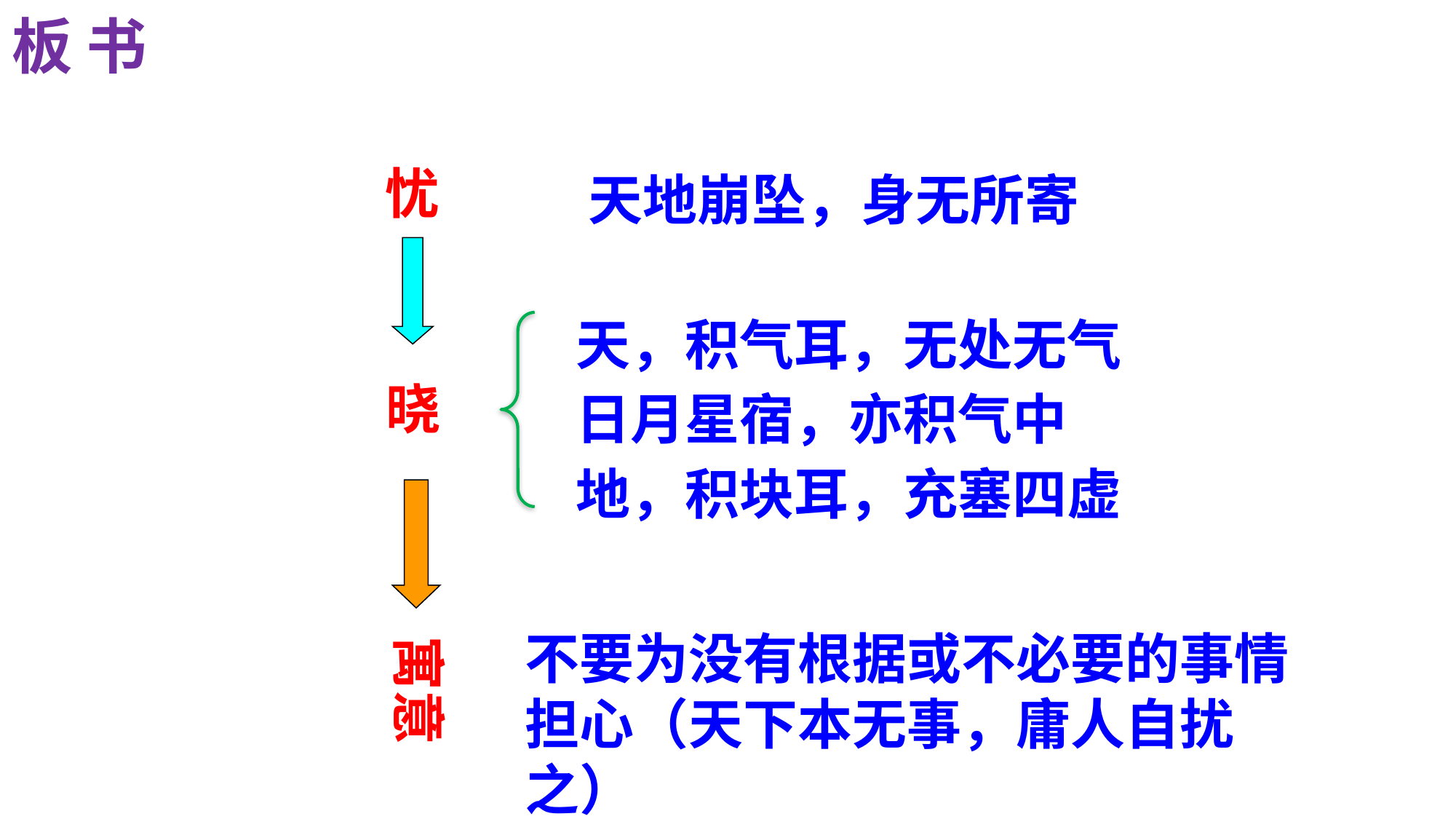

板 书
忧
天地崩坠，身无所寄

天，积气耳，无处无气
日月星宿，亦积气中
地，积块耳，充塞四虚

晓

寓意
不要为没有根据或不必要的事情担心（天下本无事，庸人自扰之）